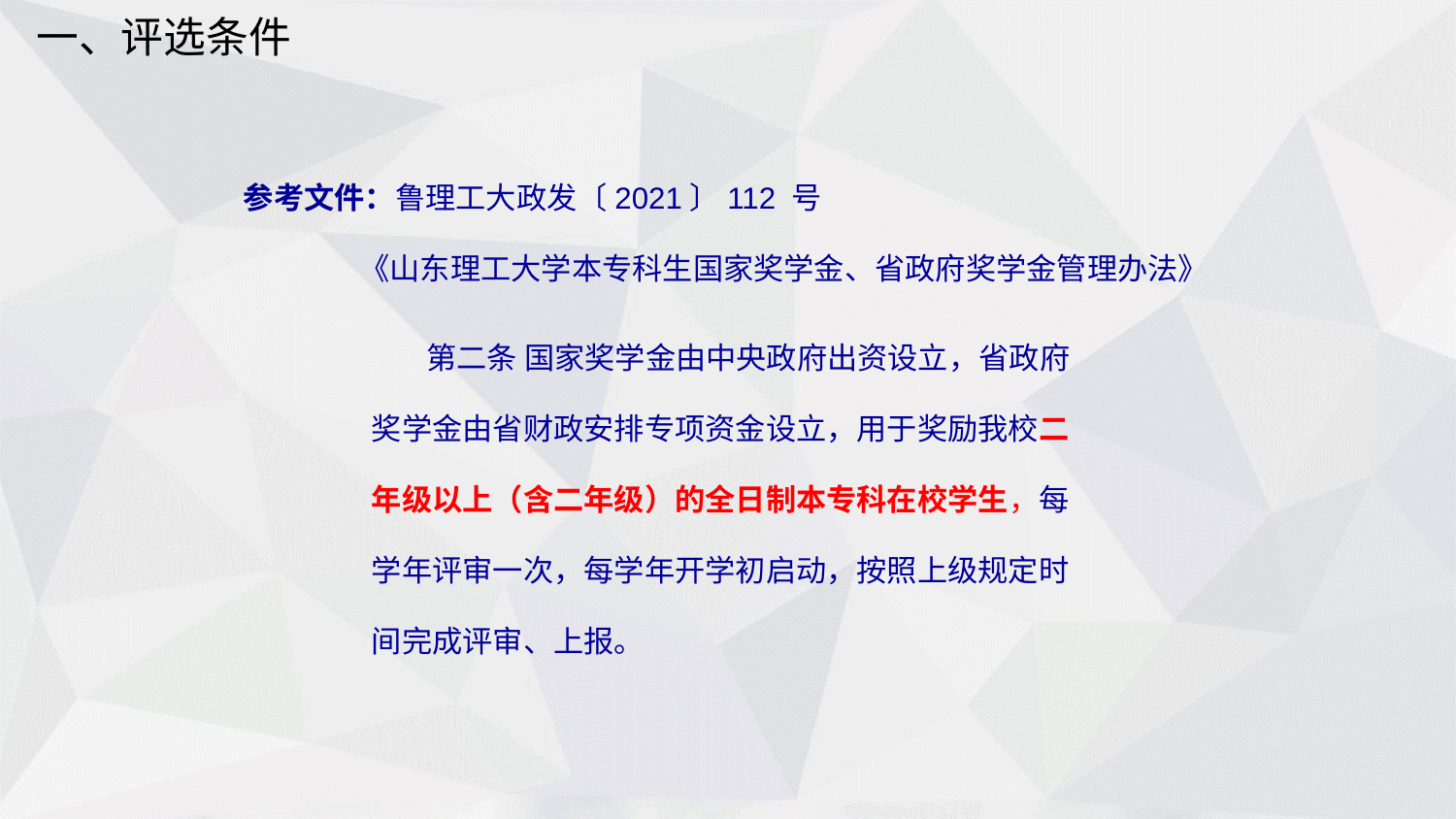

一、评选条件
参考文件：鲁理工大政发〔2021〕112 号
                《山东理工大学本专科生国家奖学金、省政府奖学金管理办法》
       第二条 国家奖学金由中央政府出资设立，省政府奖学金由省财政安排专项资金设立，用于奖励我校二年级以上（含二年级）的全日制本专科在校学生，每学年评审一次，每学年开学初启动，按照上级规定时间完成评审、上报。